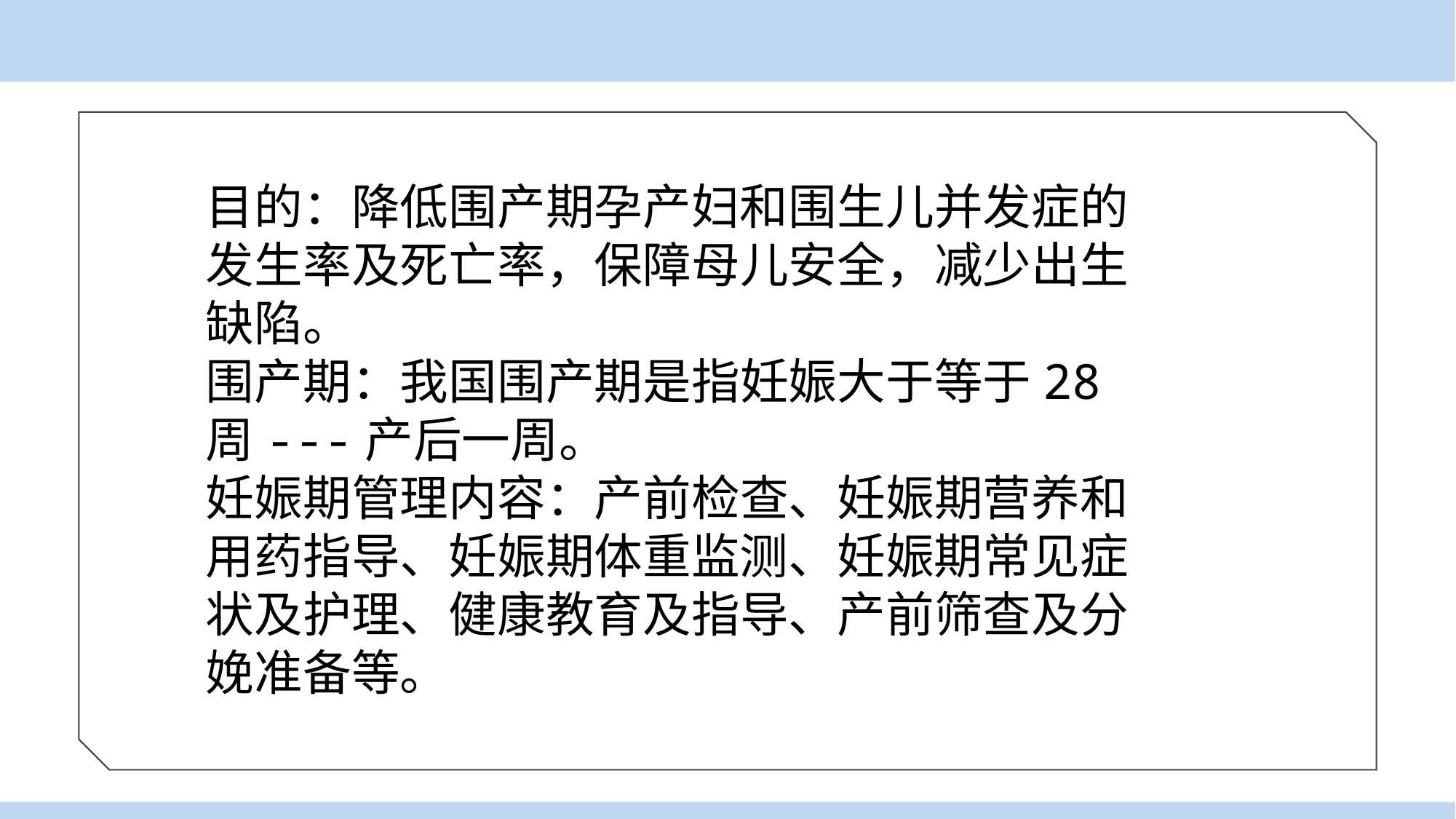

目的：降低围产期孕产妇和围生儿并发症的发生率及死亡率，保障母儿安全，减少出生缺陷。
围产期：我国围产期是指妊娠大于等于28周---产后一周。
妊娠期管理内容：产前检查、妊娠期营养和用药指导、妊娠期体重监测、妊娠期常见症状及护理、健康教育及指导、产前筛查及分娩准备等。